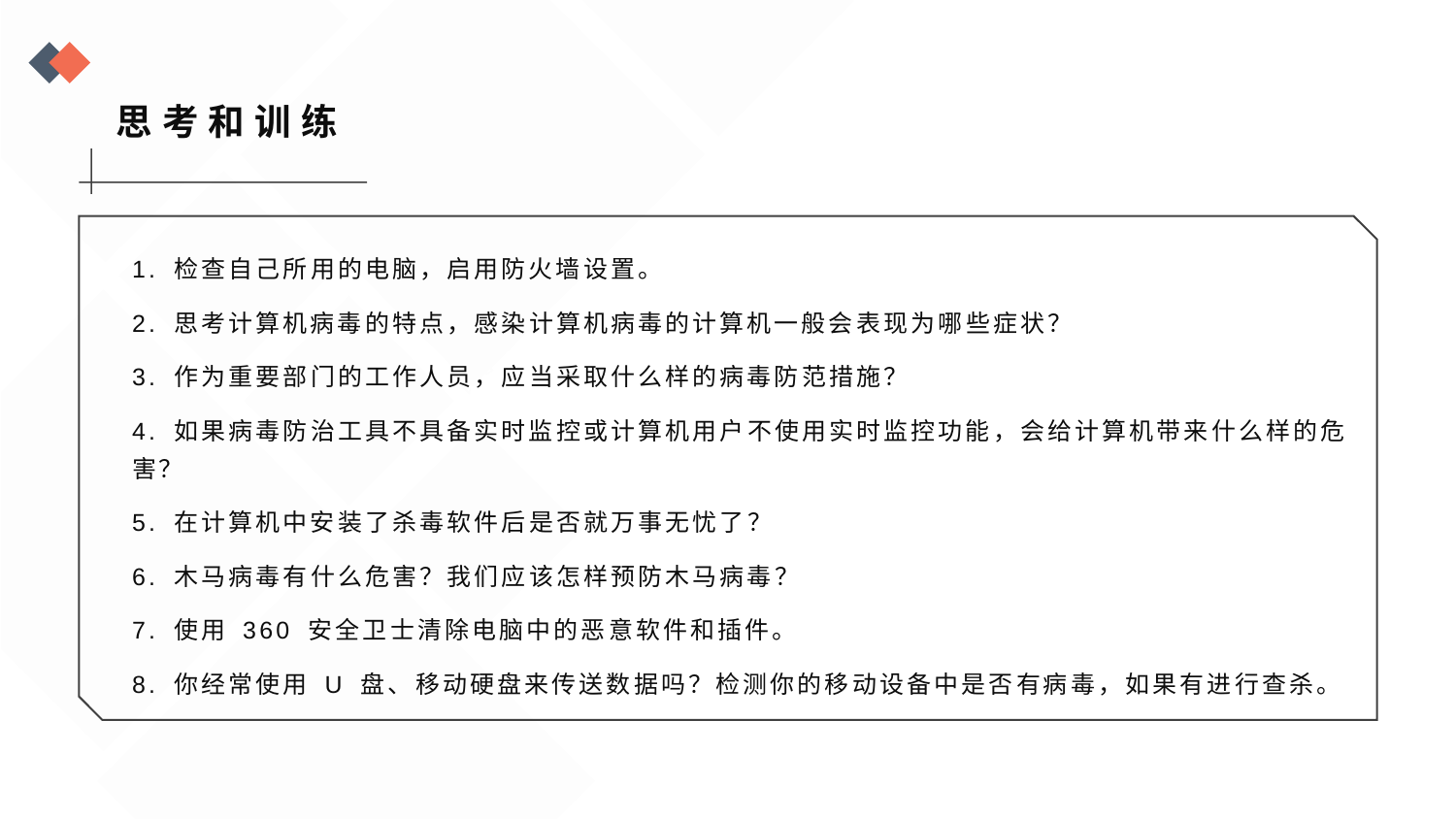

思考和训练

1. 检查自己所用的电脑，启用防火墙设置。
2. 思考计算机病毒的特点，感染计算机病毒的计算机一般会表现为哪些症状？
3. 作为重要部门的工作人员，应当采取什么样的病毒防范措施？
4. 如果病毒防治工具不具备实时监控或计算机用户不使用实时监控功能，会给计算机带来什么样的危害？
5. 在计算机中安装了杀毒软件后是否就万事无忧了？
6. 木马病毒有什么危害？我们应该怎样预防木马病毒？
7. 使用 360 安全卫士清除电脑中的恶意软件和插件。
8. 你经常使用 U 盘、移动硬盘来传送数据吗？检测你的移动设备中是否有病毒，如果有进行查杀。